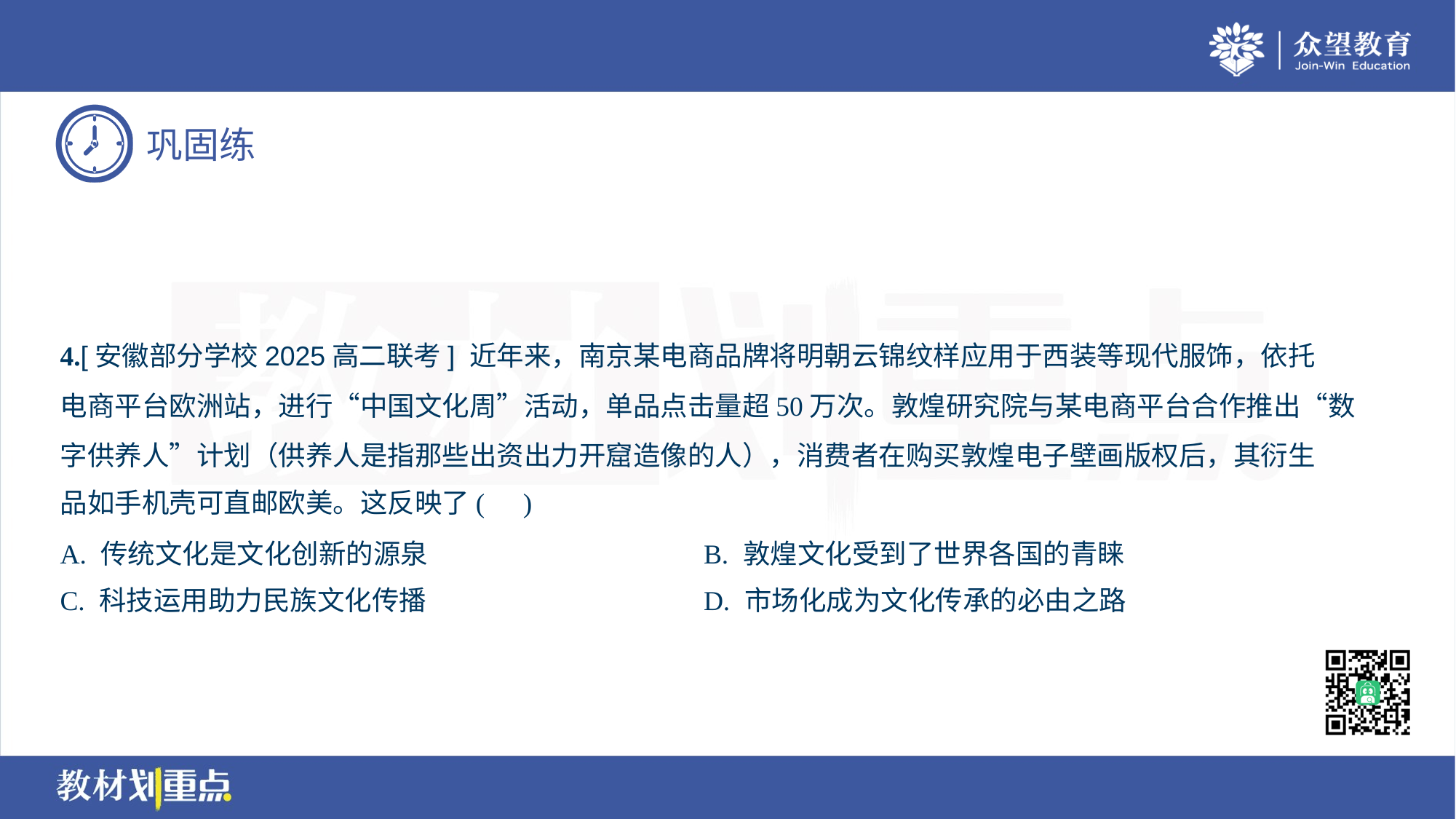

4.[安徽部分学校2025高二联考] 近年来，南京某电商品牌将明朝云锦纹样应用于西装等现代服饰，依托
电商平台欧洲站，进行“中国文化周”活动，单品点击量超50万次。敦煌研究院与某电商平台合作推出“数
字供养人”计划（供养人是指那些出资出力开窟造像的人），消费者在购买敦煌电子壁画版权后，其衍生
品如手机壳可直邮欧美。这反映了(     )
A. 传统文化是文化创新的源泉	B. 敦煌文化受到了世界各国的青睐
C. 科技运用助力民族文化传播	D. 市场化成为文化传承的必由之路